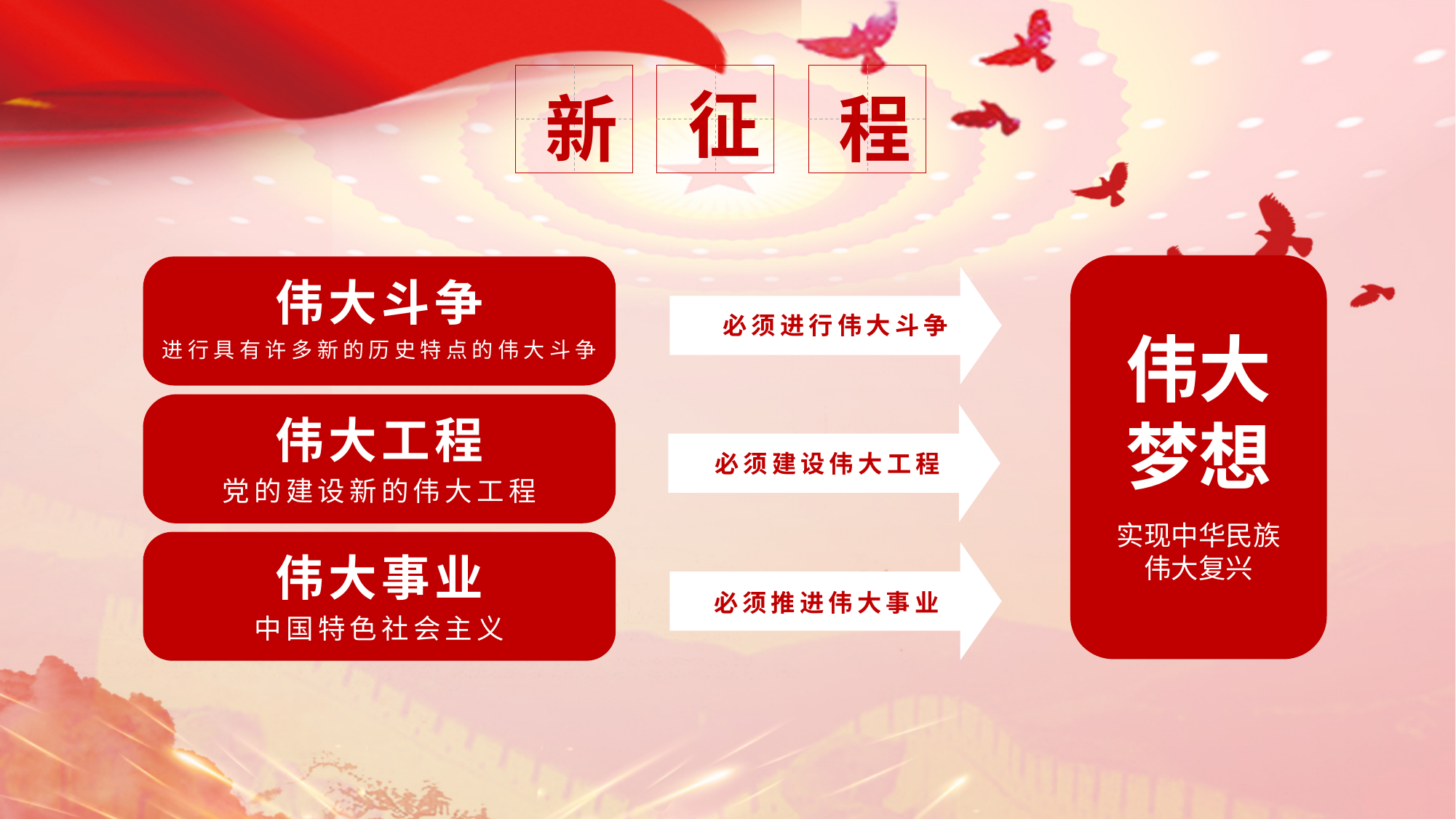

新

征

程

伟大
梦想
实现中华民族伟大复兴

伟大斗争
进行具有许多新的历史特点的伟大斗争

必须进行伟大斗争

伟大工程
党的建设新的伟大工程

必须建设伟大工程

伟大事业
中国特色社会主义

必须推进伟大事业